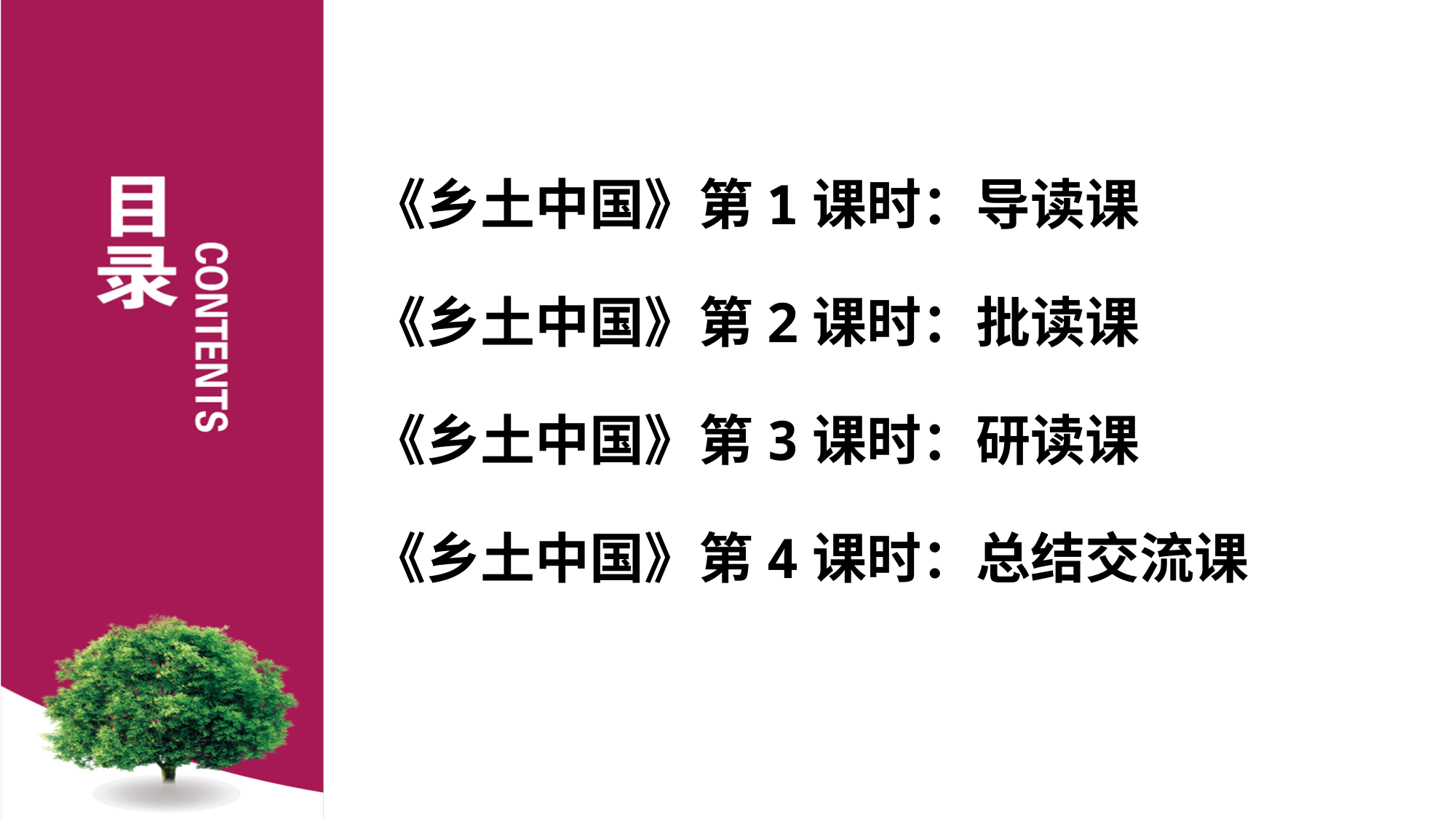

# 《乡土中国》第1课时：导读课 《乡土中国》第2课时：批读课 《乡土中国》第3课时：研读课 《乡土中国》第4课时：总结交流课